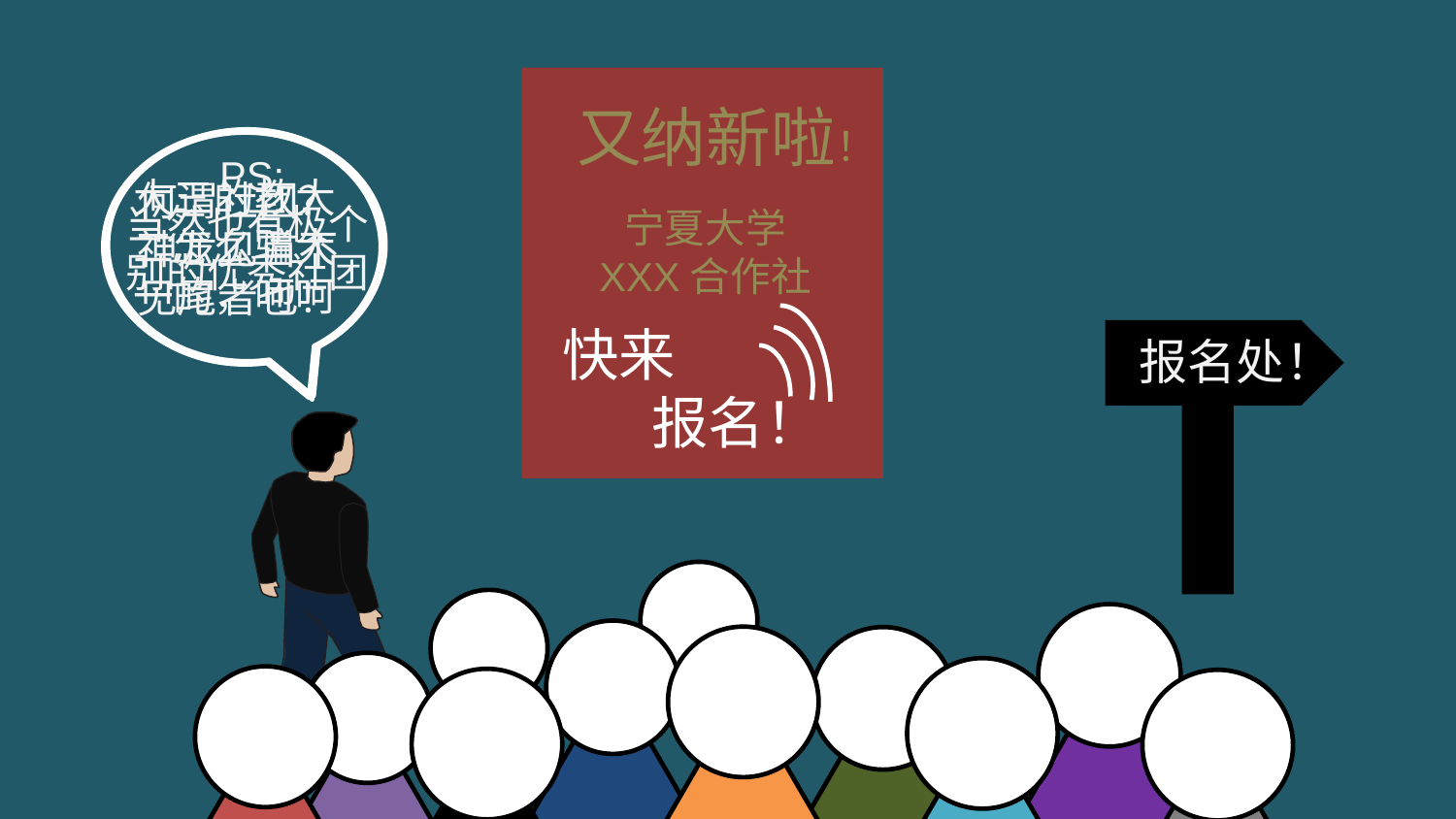

又纳新啦！
宁夏大学
XXX合作社

快来
      报名！

PS:
当然也有极个别的优秀社团

大三的教大二怎么骗大一的，呵呵

何谓社团？
神龙见首不见尾者也！

报名处！